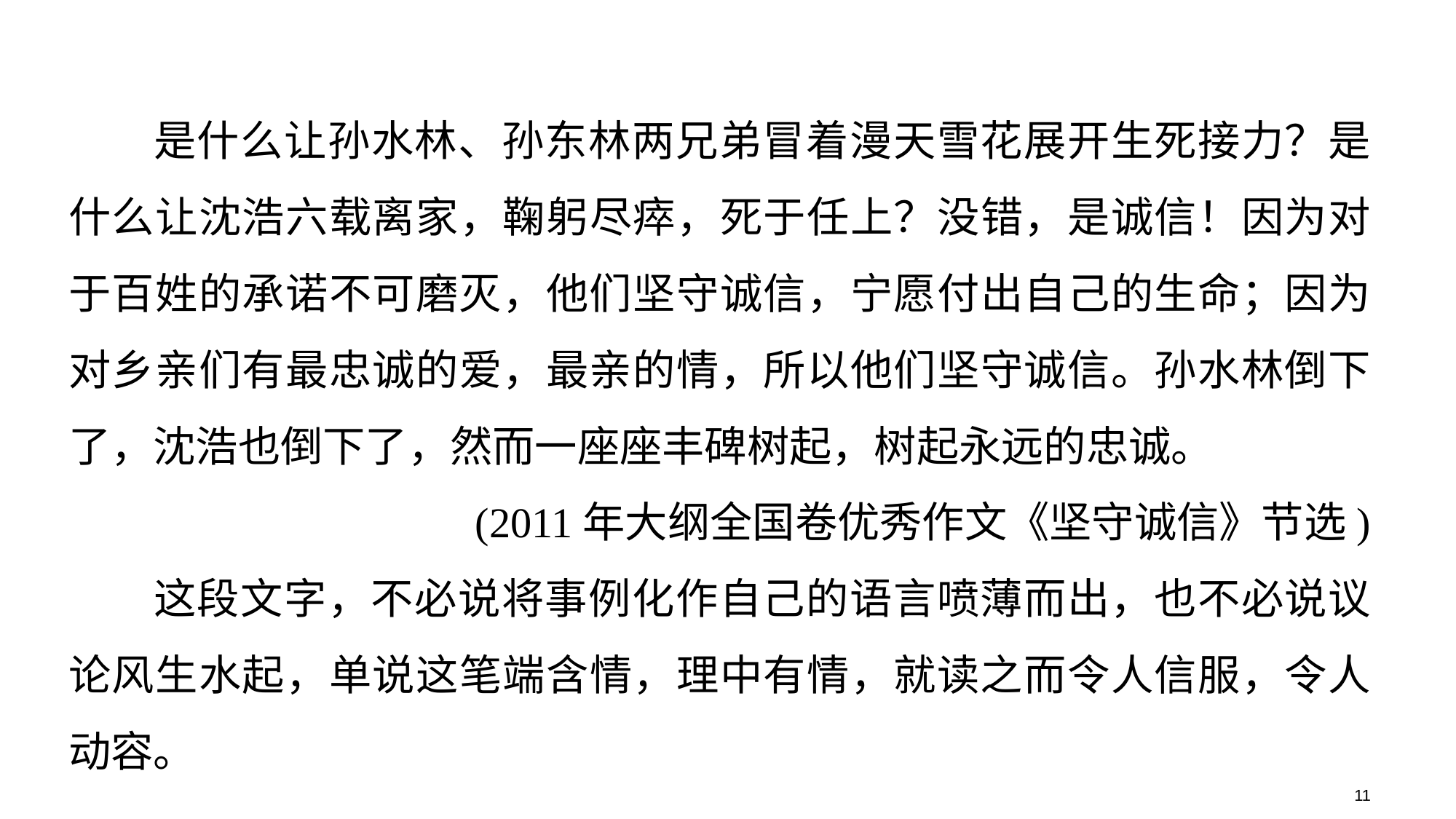

是什么让孙水林、孙东林两兄弟冒着漫天雪花展开生死接力？是什么让沈浩六载离家，鞠躬尽瘁，死于任上？没错，是诚信！因为对于百姓的承诺不可磨灭，他们坚守诚信，宁愿付出自己的生命；因为对乡亲们有最忠诚的爱，最亲的情，所以他们坚守诚信。孙水林倒下了，沈浩也倒下了，然而一座座丰碑树起，树起永远的忠诚。
(2011年大纲全国卷优秀作文《坚守诚信》节选)
这段文字，不必说将事例化作自己的语言喷薄而出，也不必说议论风生水起，单说这笔端含情，理中有情，就读之而令人信服，令人动容。
11